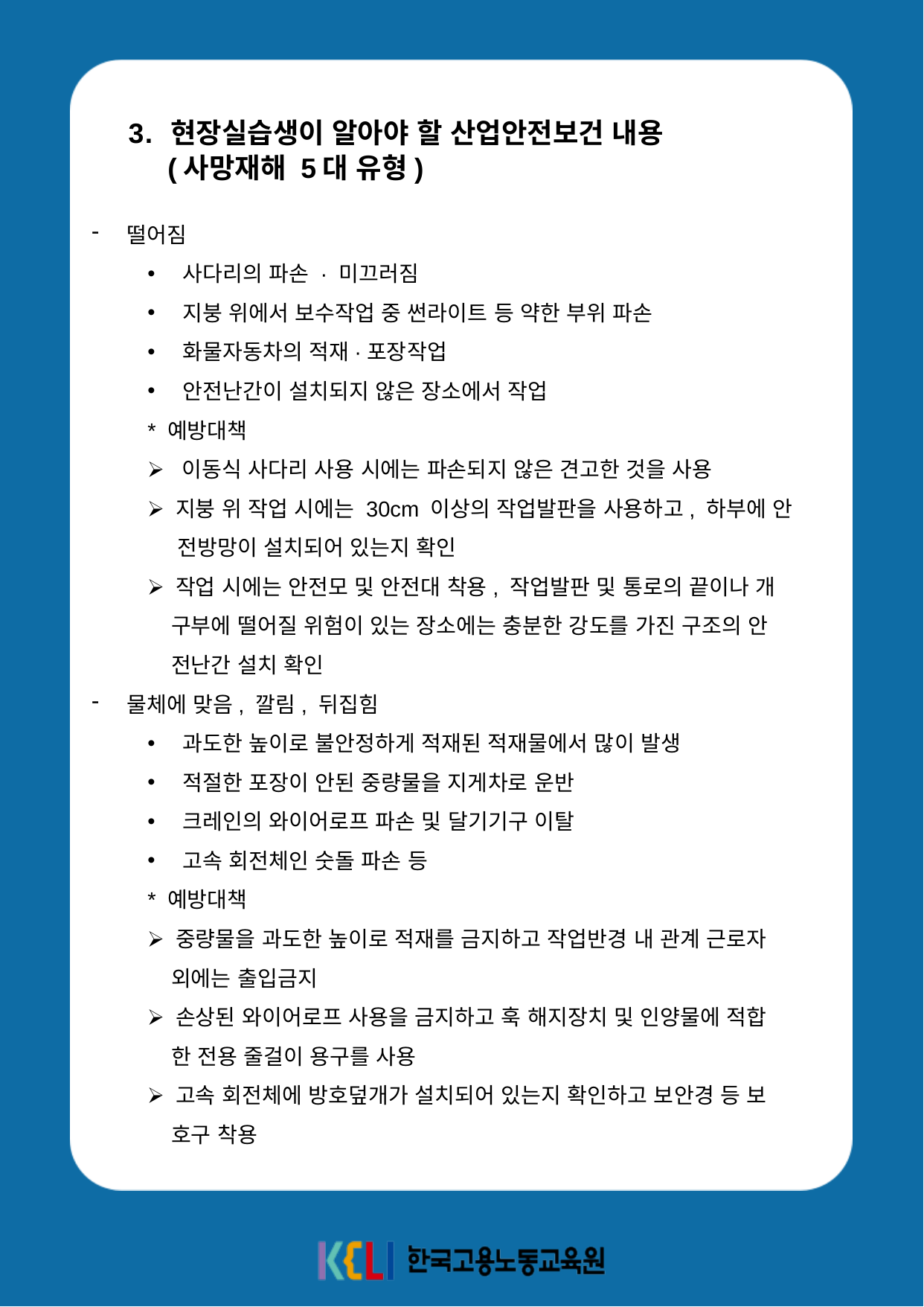

현장실습생이 알아야 할 산업안전보건 내용
     (사망재해 5대 유형)
떨어짐
사다리의 파손 · 미끄러짐
지붕 위에서 보수작업 중 썬라이트 등 약한 부위 파손
화물자동차의 적재·포장작업
안전난간이 설치되지 않은 장소에서 작업
* 예방대책
⮚  이동식 사다리 사용 시에는 파손되지 않은 견고한 것을 사용
⮚ 지붕 위 작업 시에는 30cm 이상의 작업발판을 사용하고, 하부에 안
    전방망이 설치되어 있는지 확인
⮚ 작업 시에는 안전모 및 안전대 착용, 작업발판 및 통로의 끝이나 개
   구부에 떨어질 위험이 있는 장소에는 충분한 강도를 가진 구조의 안
   전난간 설치 확인
물체에 맞음, 깔림, 뒤집힘
과도한 높이로 불안정하게 적재된 적재물에서 많이 발생
적절한 포장이 안된 중량물을 지게차로 운반
크레인의 와이어로프 파손 및 달기기구 이탈
고속 회전체인 숫돌 파손 등
* 예방대책
⮚ 중량물을 과도한 높이로 적재를 금지하고 작업반경 내 관계 근로자
   외에는 출입금지
⮚ 손상된 와이어로프 사용을 금지하고 훅 해지장치 및 인양물에 적합
   한 전용 줄걸이 용구를 사용
⮚ 고속 회전체에 방호덮개가 설치되어 있는지 확인하고 보안경 등 보
   호구 착용